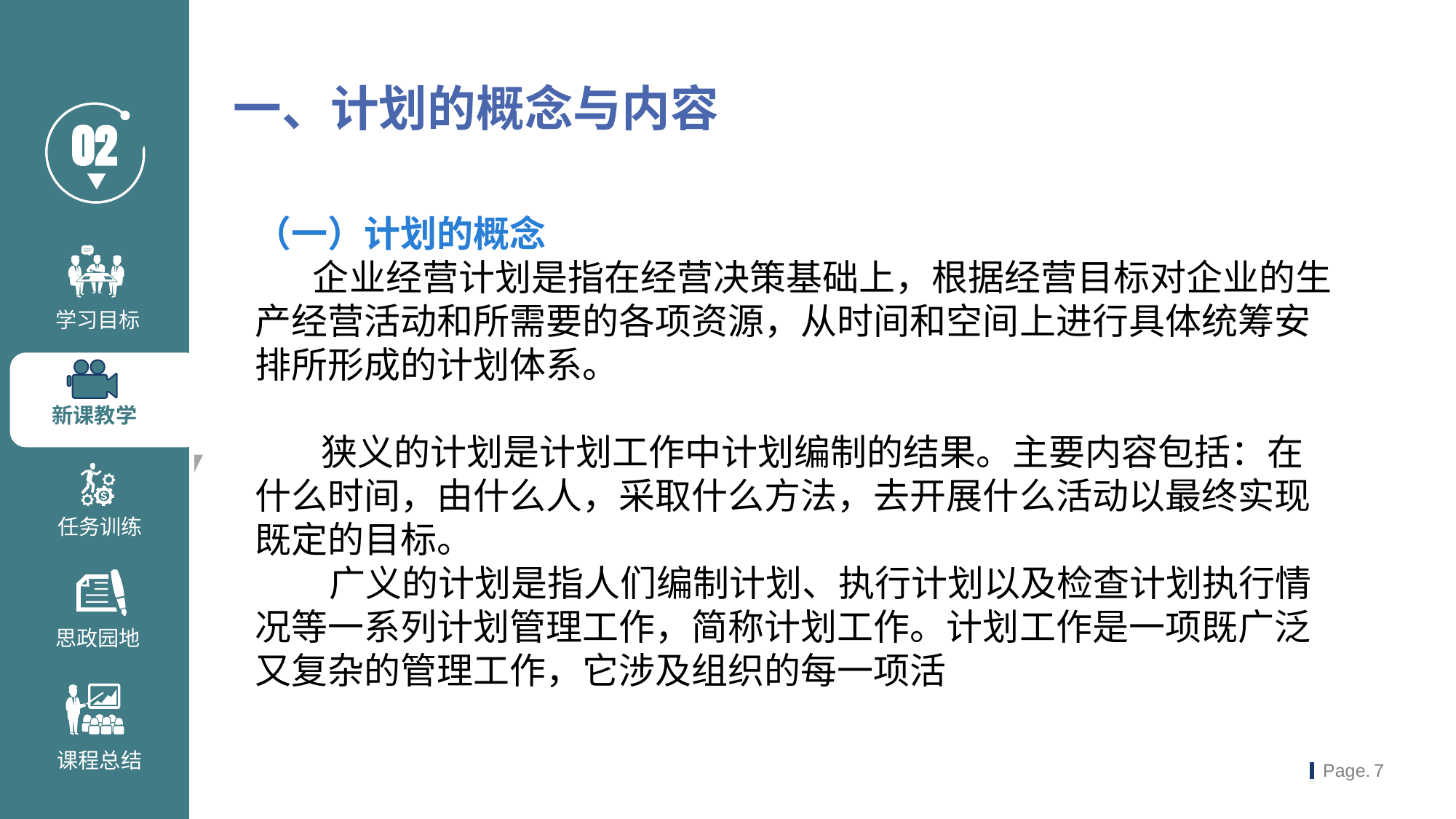

一、计划的概念与内容
（一）计划的概念
      企业经营计划是指在经营决策基础上，根据经营目标对企业的生产经营活动和所需要的各项资源，从时间和空间上进行具体统筹安排所形成的计划体系。

       狭义的计划是计划工作中计划编制的结果。主要内容包括：在什么时间，由什么人，采取什么方法，去开展什么活动以最终实现既定的目标。
        广义的计划是指人们编制计划、执行计划以及检查计划执行情况等一系列计划管理工作，简称计划工作。计划工作是一项既广泛又复杂的管理工作，它涉及组织的每一项活